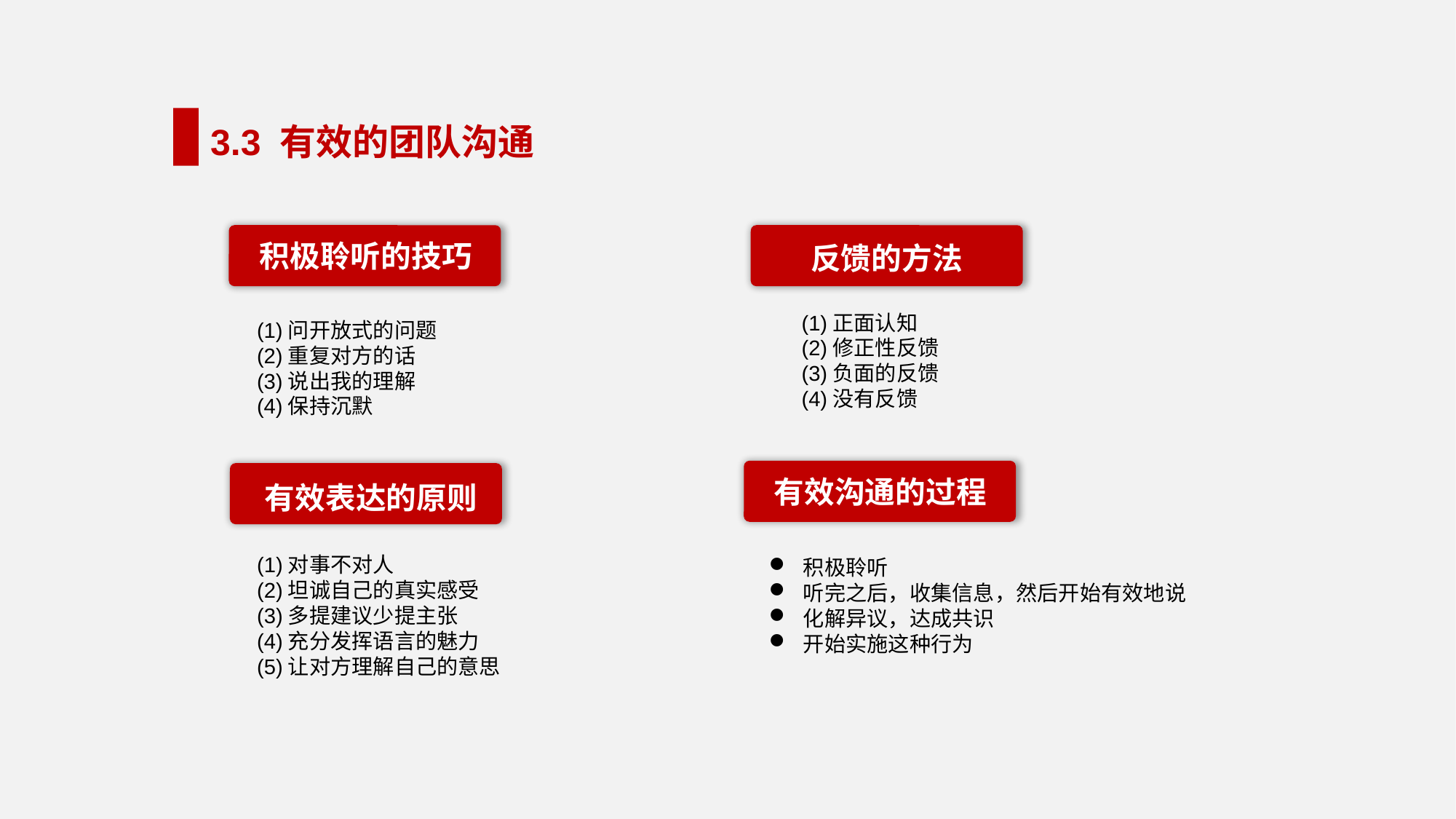

3.3 有效的团队沟通

积极聆听的技巧

反馈的方法
(1)正面认知
(2)修正性反馈
(3)负面的反馈
(4)没有反馈
(1)问开放式的问题
(2)重复对方的话
(3)说出我的理解
(4)保持沉默

有效沟通的过程

有效表达的原则
(1)对事不对人
(2)坦诚自己的真实感受
(3)多提建议少提主张
(4)充分发挥语言的魅力
(5)让对方理解自己的意思
积极聆听
听完之后，收集信息，然后开始有效地说
化解异议，达成共识
开始实施这种行为